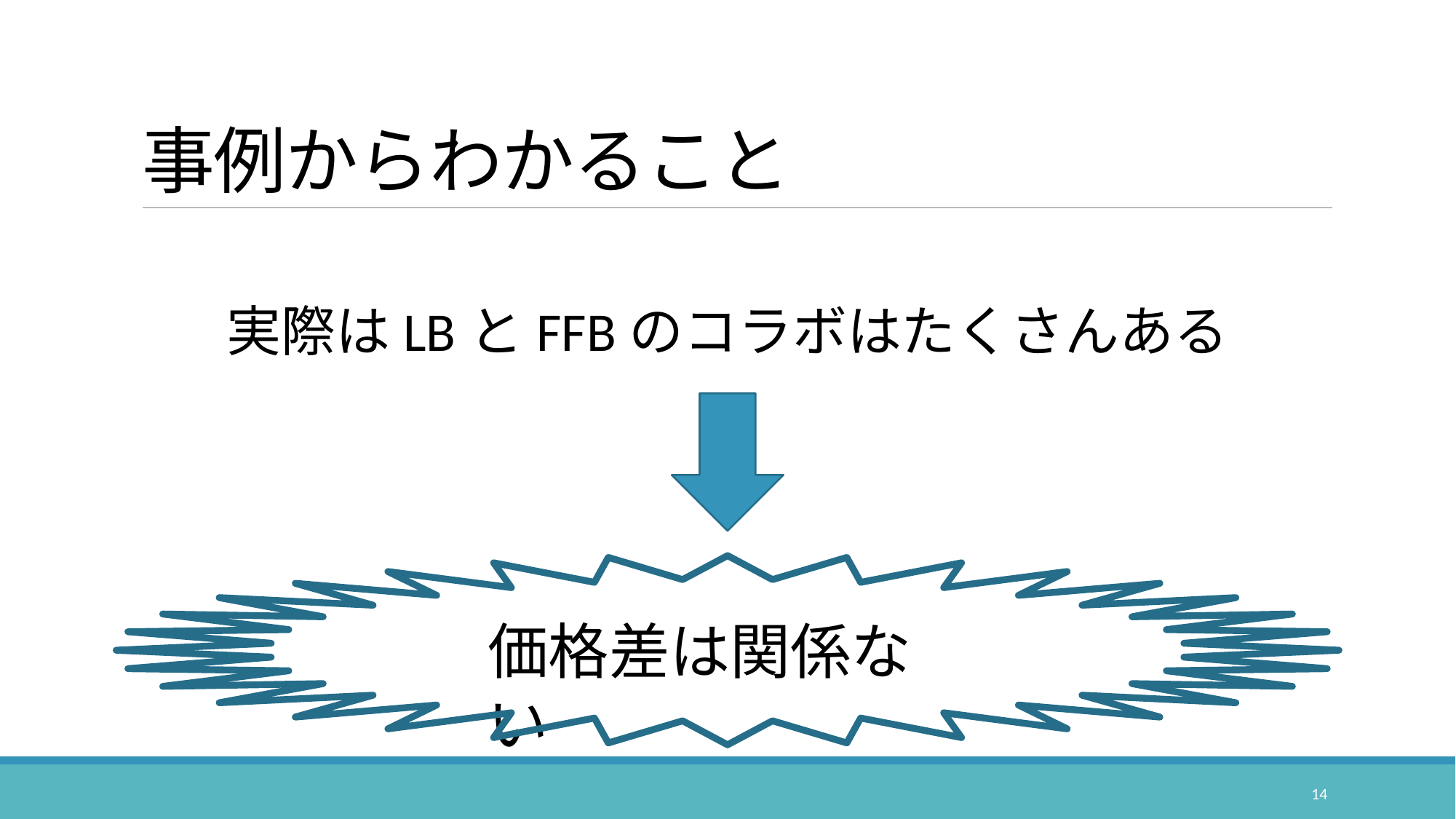

# 事例からわかること
実際はLBとFFBのコラボはたくさんある

価格差は関係ない
14